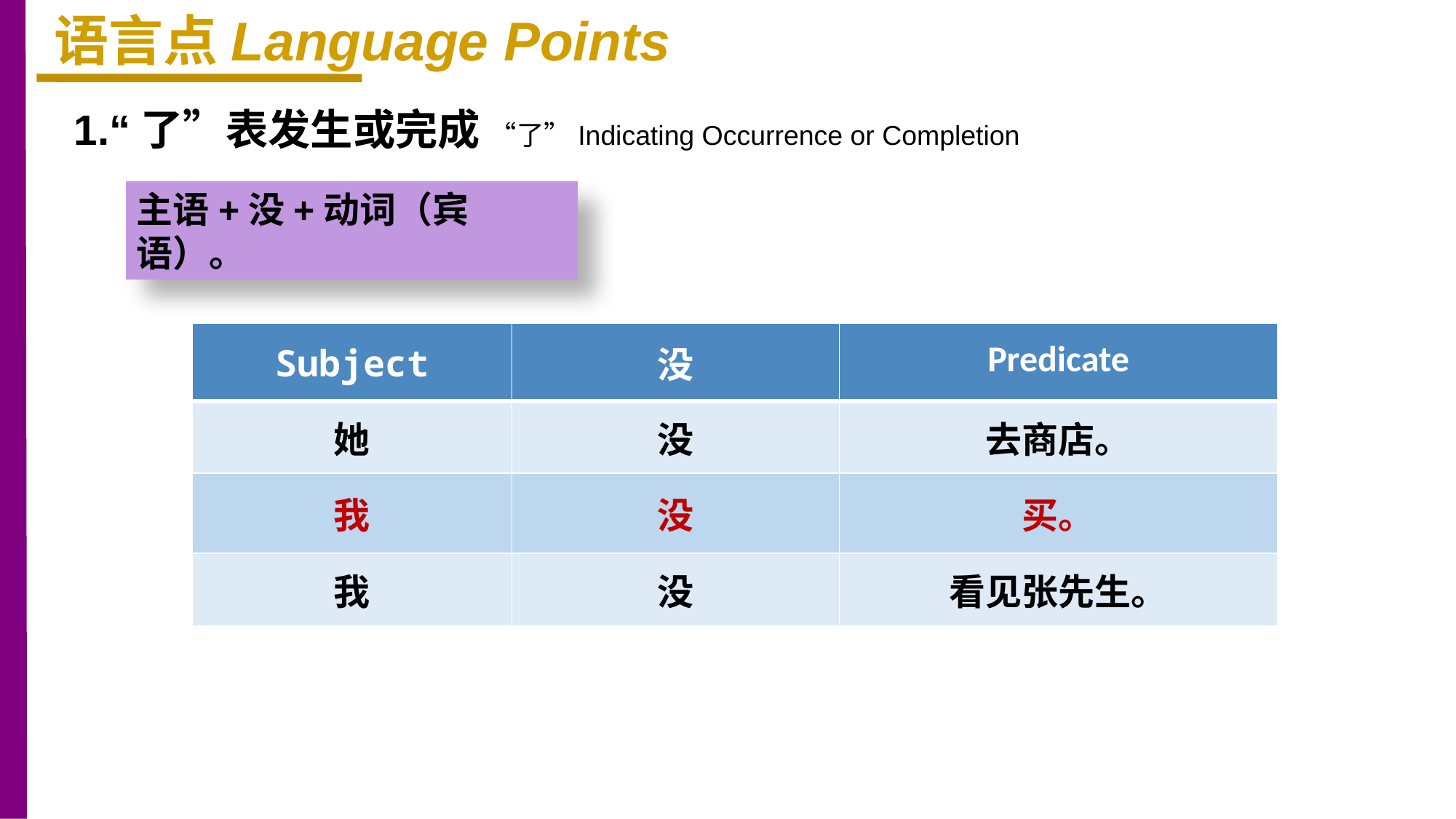

语言点Language Points
1.“了”表发生或完成 “了”Indicating Occurrence or Completion
主语+没+动词（宾语）。
| Subject | 没 | Predicate |
| --- | --- | --- |
| 她 | 没 | 去商店。 |
| 我 | 没 | 买。 |
| 我 | 没 | 看见张先生。 |